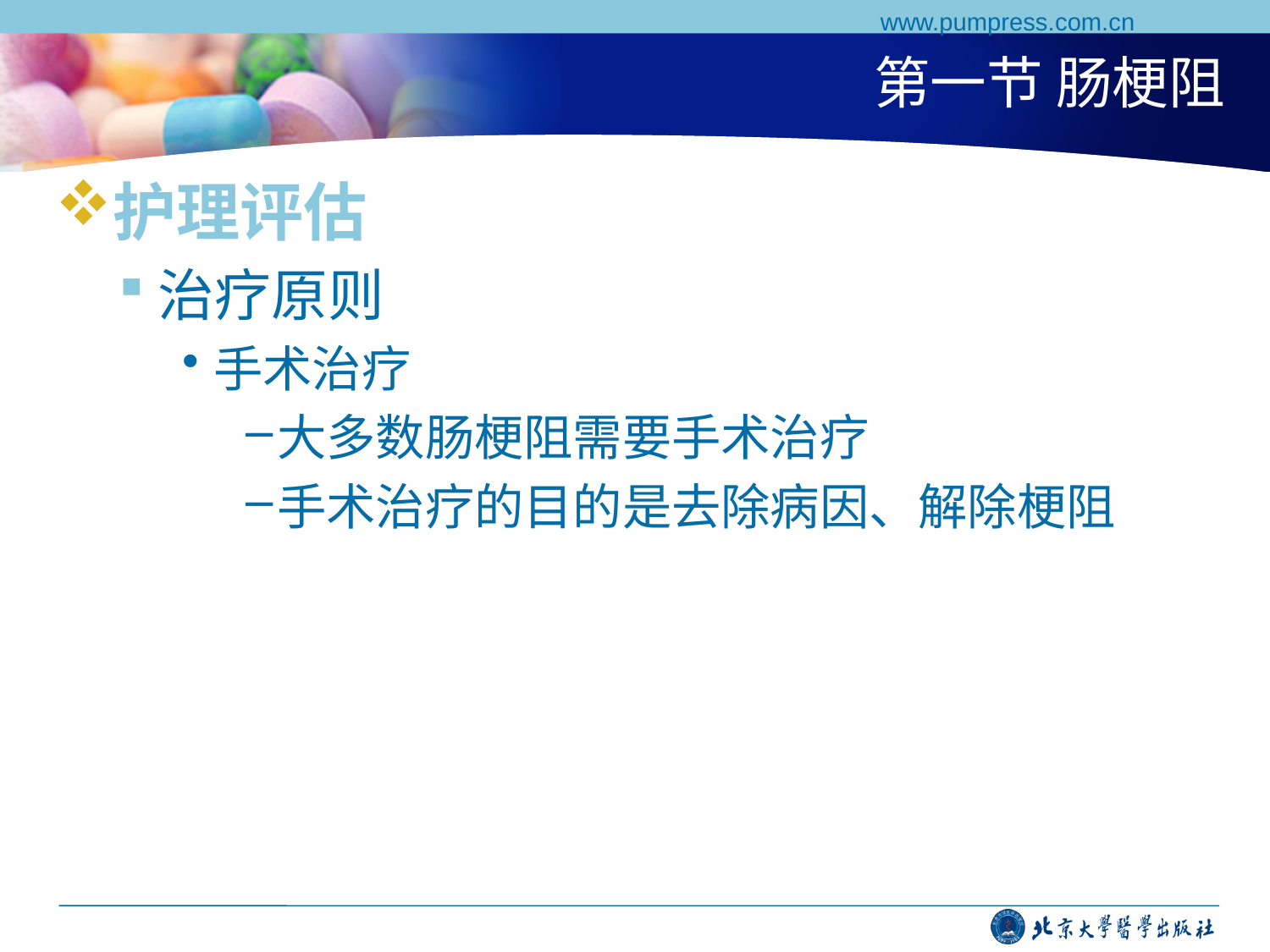

www.pumpress.com.cn
# 第一节 肠梗阻
护理评估
治疗原则
手术治疗
大多数肠梗阻需要手术治疗
手术治疗的目的是去除病因、解除梗阻